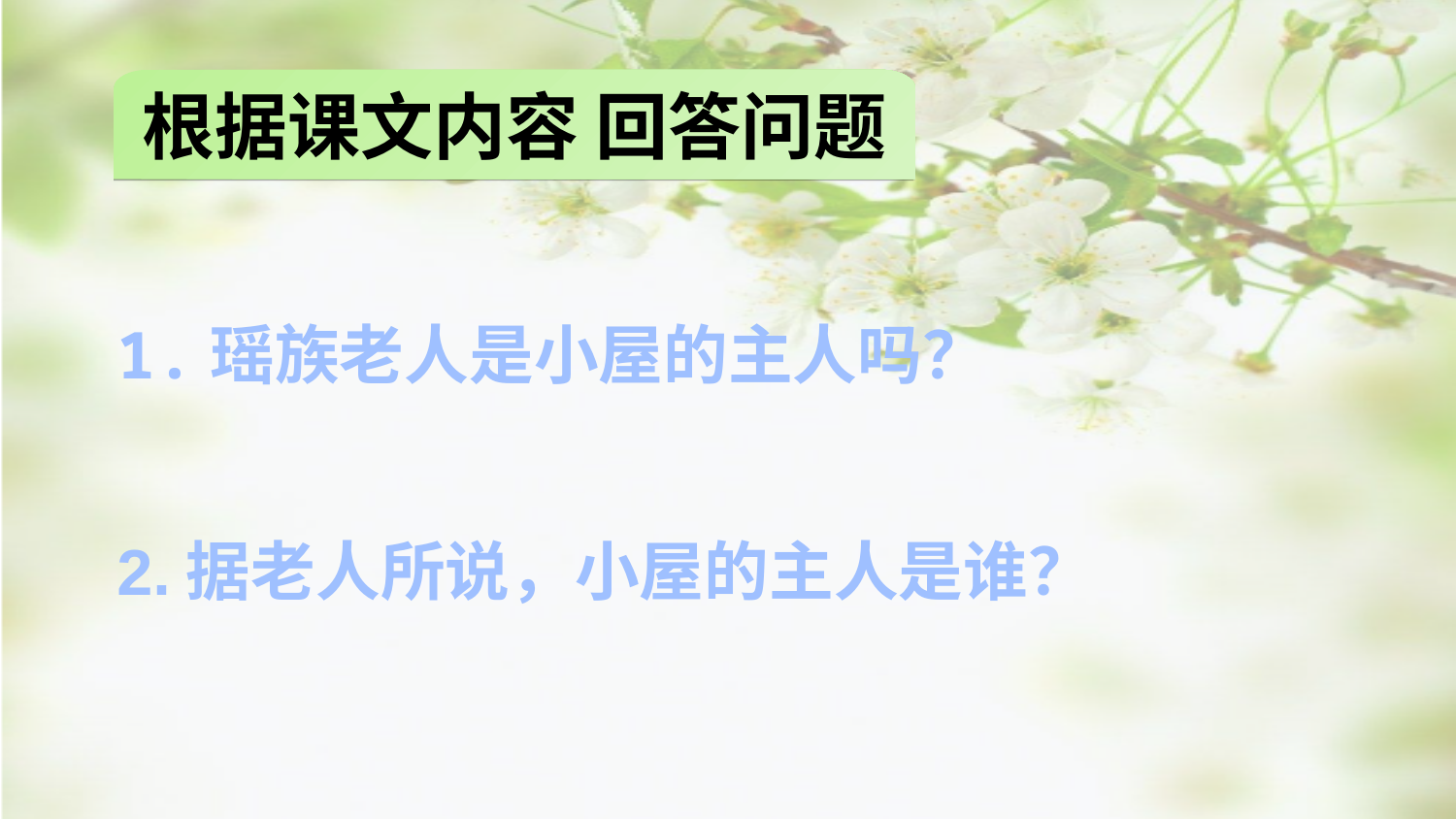

根据课文内容 回答问题
1.瑶族老人是小屋的主人吗？
2.据老人所说，小屋的主人是谁？